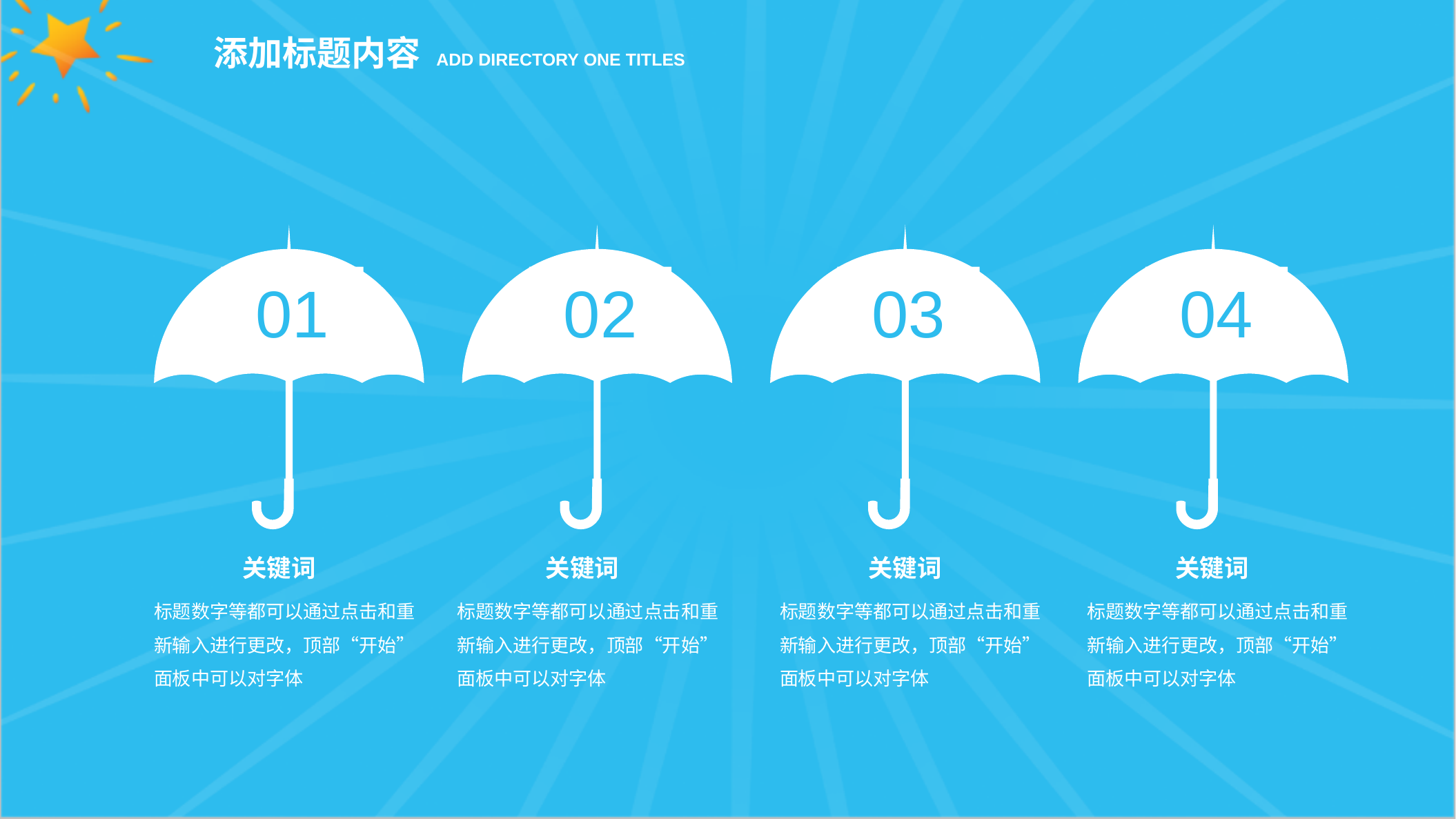

#

01
02
03
04
关键词
标题数字等都可以通过点击和重新输入进行更改，顶部“开始”面板中可以对字体
关键词
标题数字等都可以通过点击和重新输入进行更改，顶部“开始”面板中可以对字体
关键词
标题数字等都可以通过点击和重新输入进行更改，顶部“开始”面板中可以对字体
关键词
标题数字等都可以通过点击和重新输入进行更改，顶部“开始”面板中可以对字体